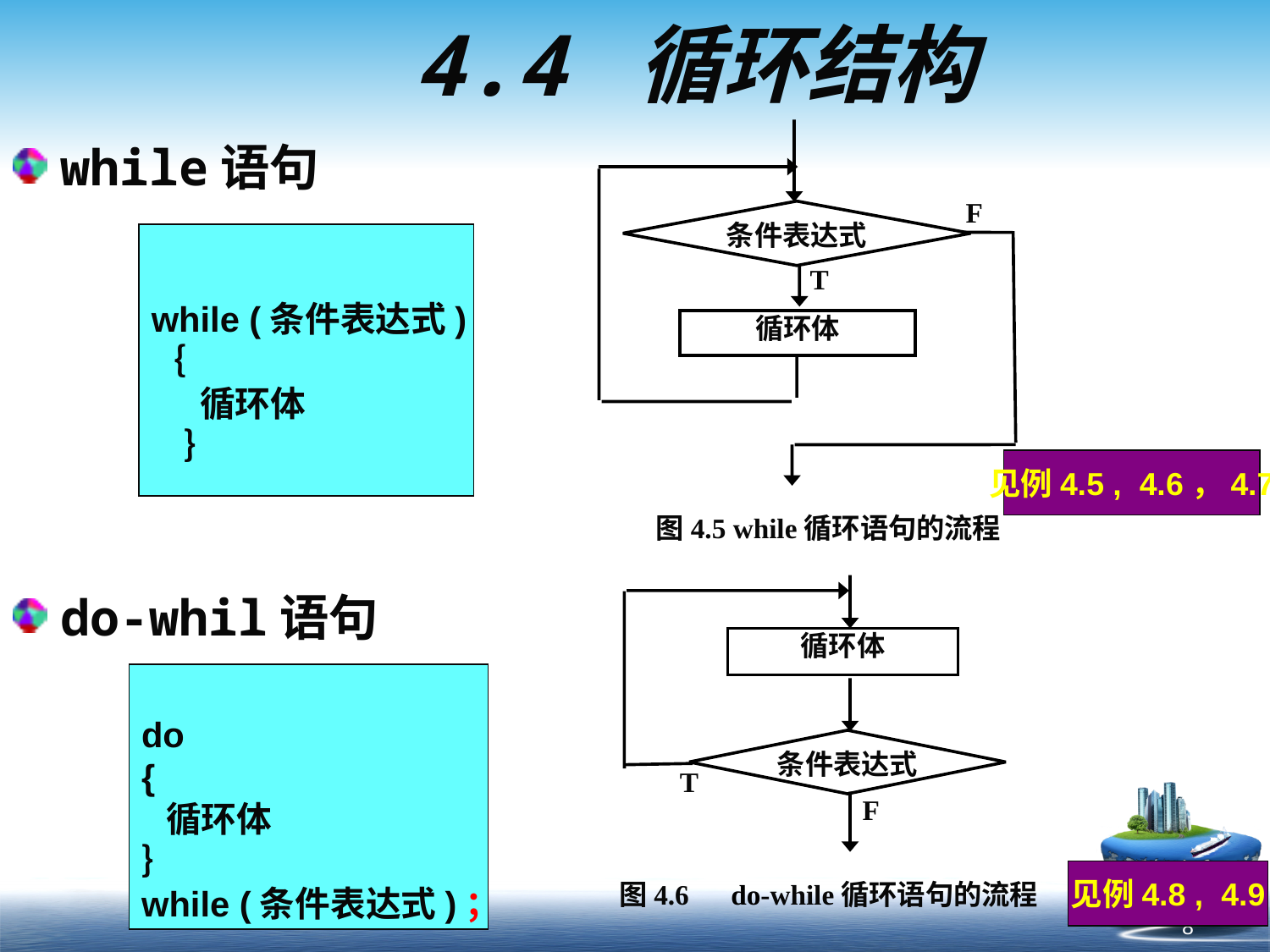

# 4.4 循环结构

条件表达式

循环体

图4.5 while循环语句的流程

F
T
while语句

do-whil语句

while (条件表达式)
｛
     循环体
   ｝
见例4.5 ,  4.6，4.7

循环体

条件表达式

图4.6　do-while循环语句的流程

T
F

do
{
  循环体
｝
while (条件表达式)；
见例4.8 ,  4.9
8